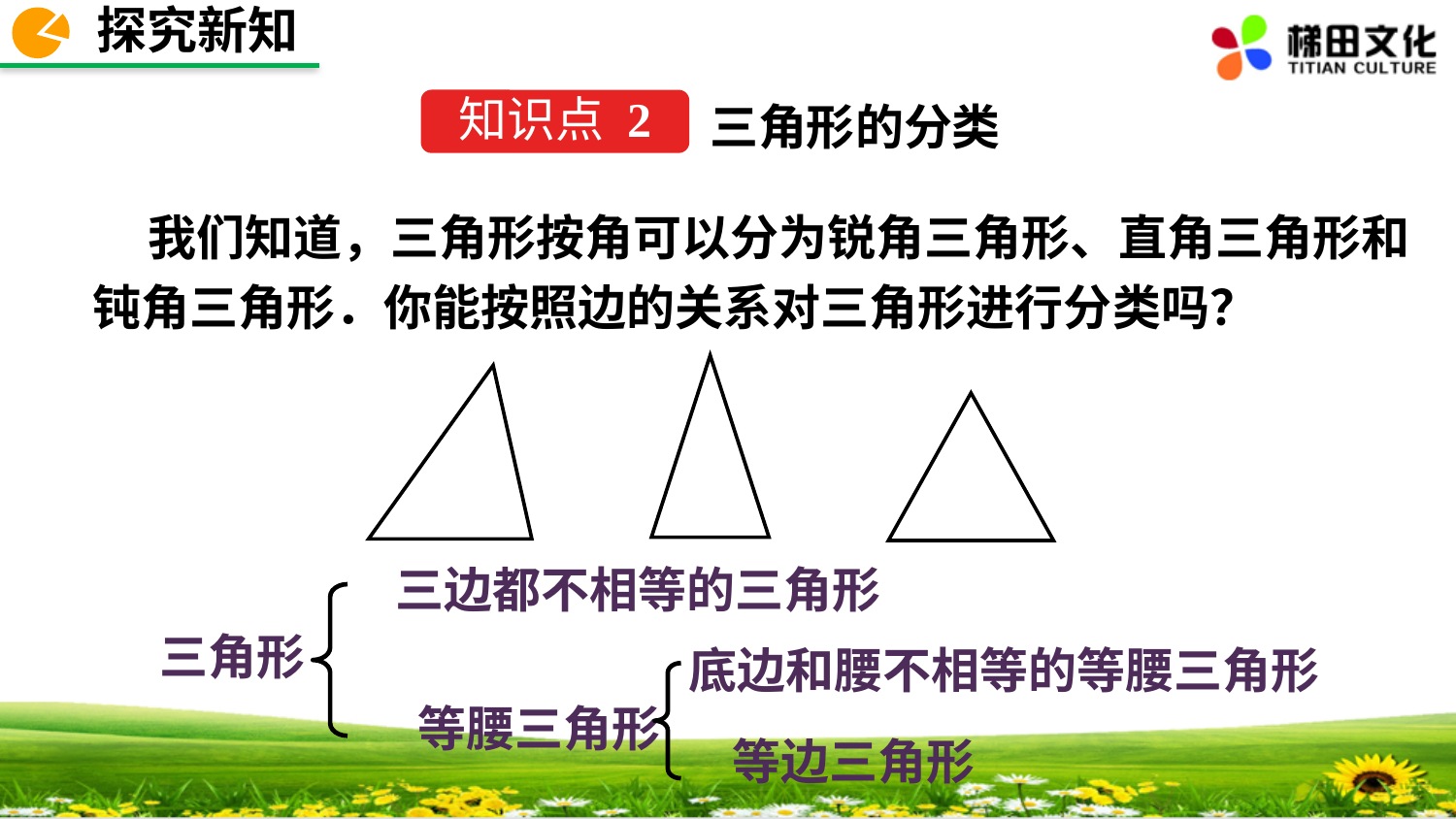

探究新知

三角形的分类

知识点 2
    我们知道，三角形按角可以分为锐角三角形、直角三角形和钝角三角形．你能按照边的关系对三角形进行分类吗？

三边都不相等的三角形

三角形
底边和腰不相等的等腰三角形

等腰三角形
等边三角形